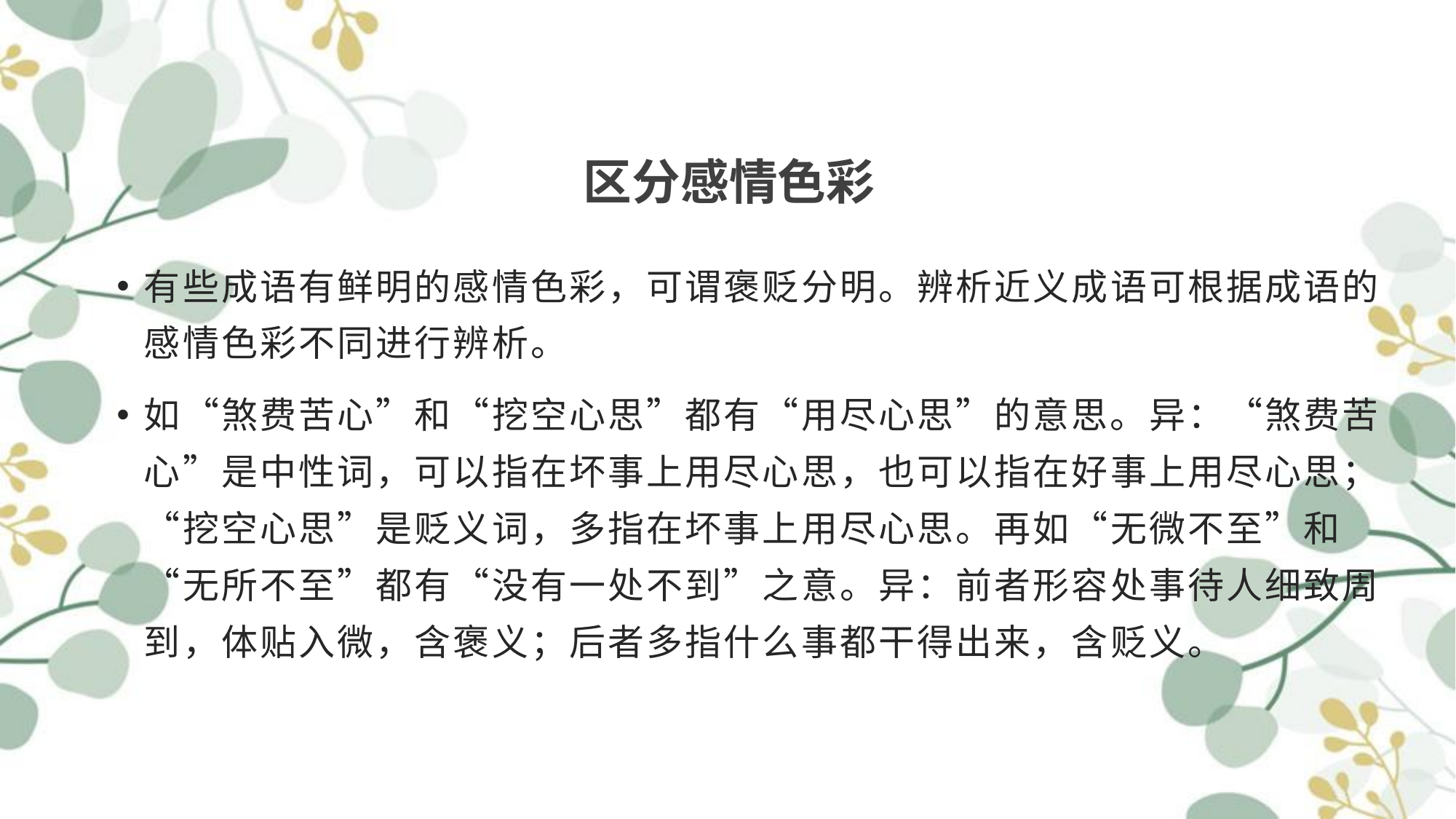

# 区分感情色彩
有些成语有鲜明的感情色彩，可谓褒贬分明。辨析近义成语可根据成语的感情色彩不同进行辨析。
如“煞费苦心”和“挖空心思”都有“用尽心思”的意思。异：“煞费苦心”是中性词，可以指在坏事上用尽心思，也可以指在好事上用尽心思；“挖空心思”是贬义词，多指在坏事上用尽心思。再如“无微不至”和“无所不至”都有“没有一处不到”之意。异：前者形容处事待人细致周到，体贴入微，含褒义；后者多指什么事都干得出来，含贬义。